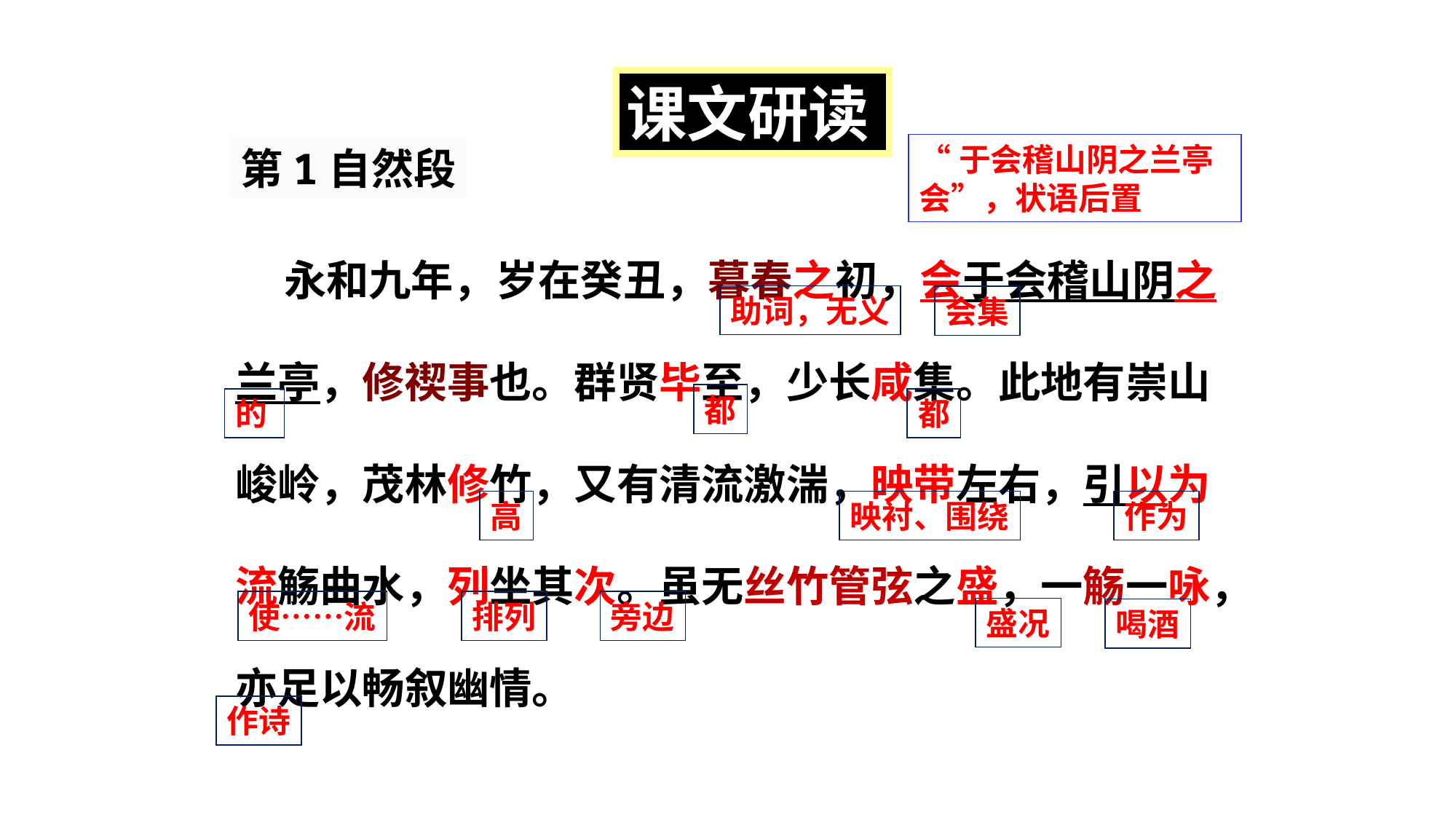

课文研读
“于会稽山阴之兰亭会”，状语后置
第1自然段
    永和九年，岁在癸丑，暮春之初，会于会稽山阴之兰亭，修禊事也。群贤毕至，少长咸集。此地有崇山峻岭，茂林修竹，又有清流激湍，映带左右，引以为流觞曲水，列坐其次。虽无丝竹管弦之盛，一觞一咏，亦足以畅叙幽情。
助词，无义
会集
都
的
都
高
映衬、围绕
作为
使……流
排列
旁边
盛况
喝酒
作诗